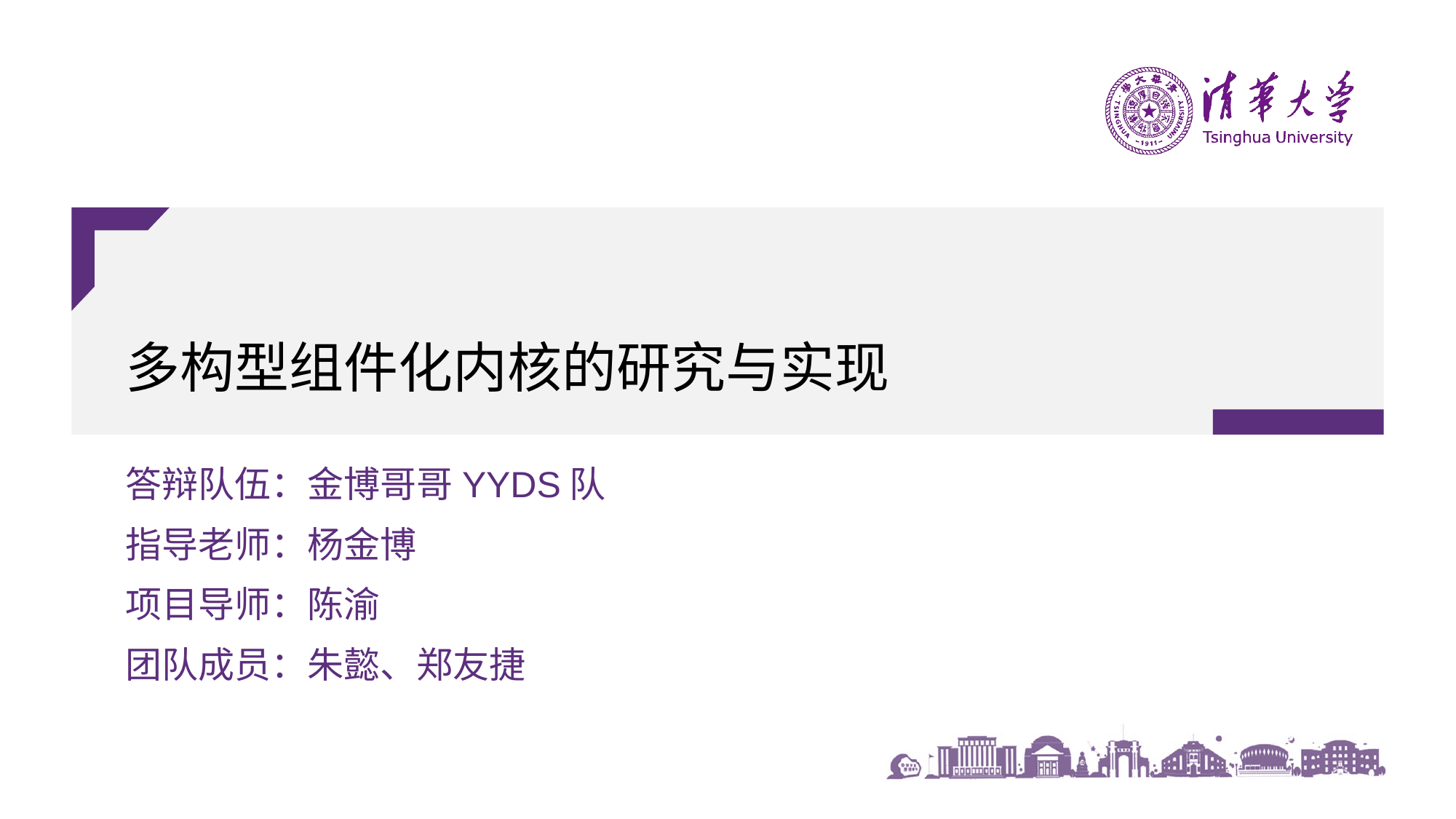

# 多构型组件化内核的研究与实现
答辩队伍：金博哥哥yyds队
指导老师：杨金博
项目导师：陈渝
团队成员：朱懿、郑友捷